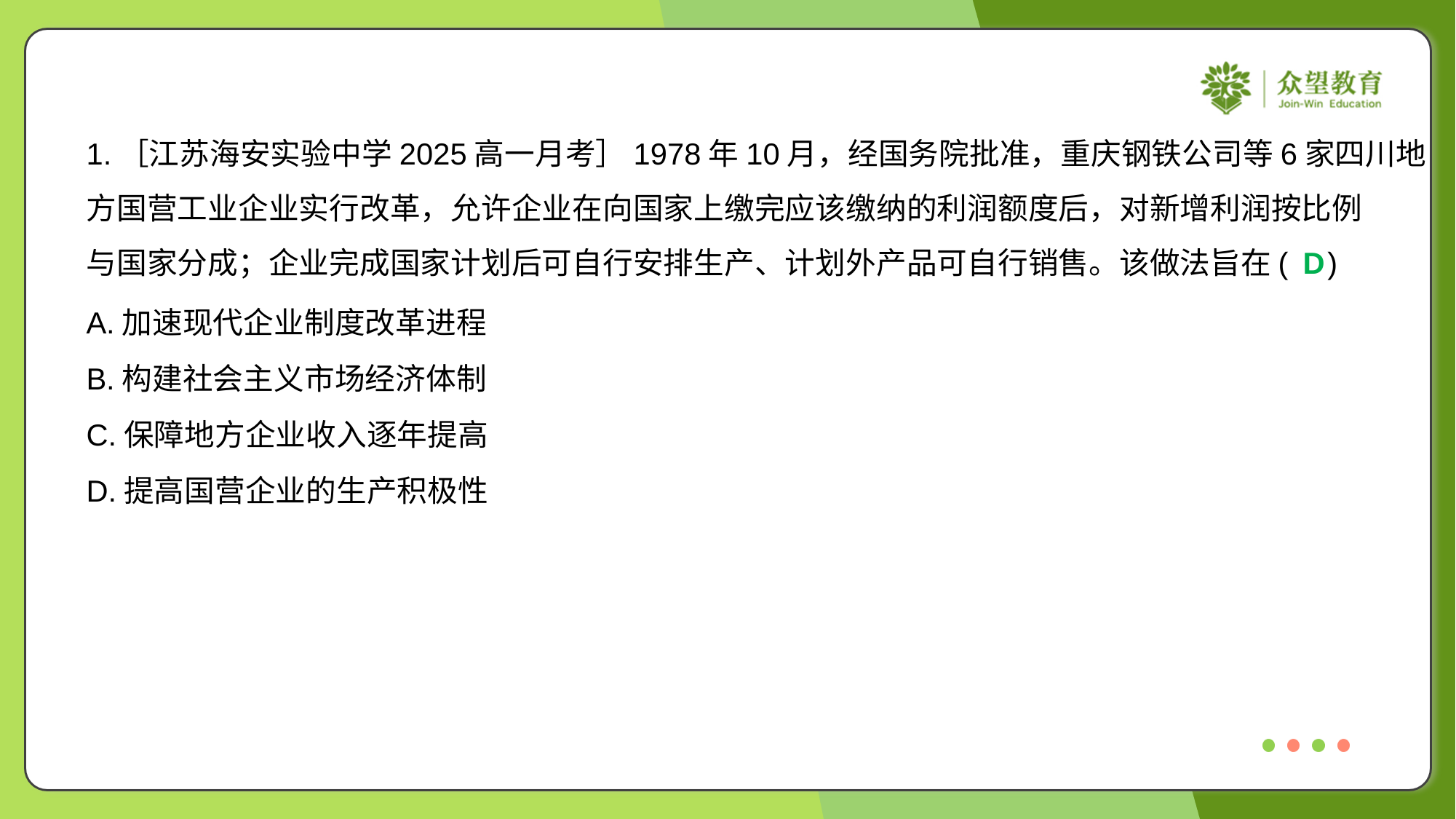

1.［江苏海安实验中学2025高一月考］1978年10月，经国务院批准，重庆钢铁公司等6家四川地
方国营工业企业实行改革，允许企业在向国家上缴完应该缴纳的利润额度后，对新增利润按比例
与国家分成；企业完成国家计划后可自行安排生产、计划外产品可自行销售。该做法旨在(     )
D
A.加速现代企业制度改革进程
B.构建社会主义市场经济体制
C.保障地方企业收入逐年提高
D.提高国营企业的生产积极性